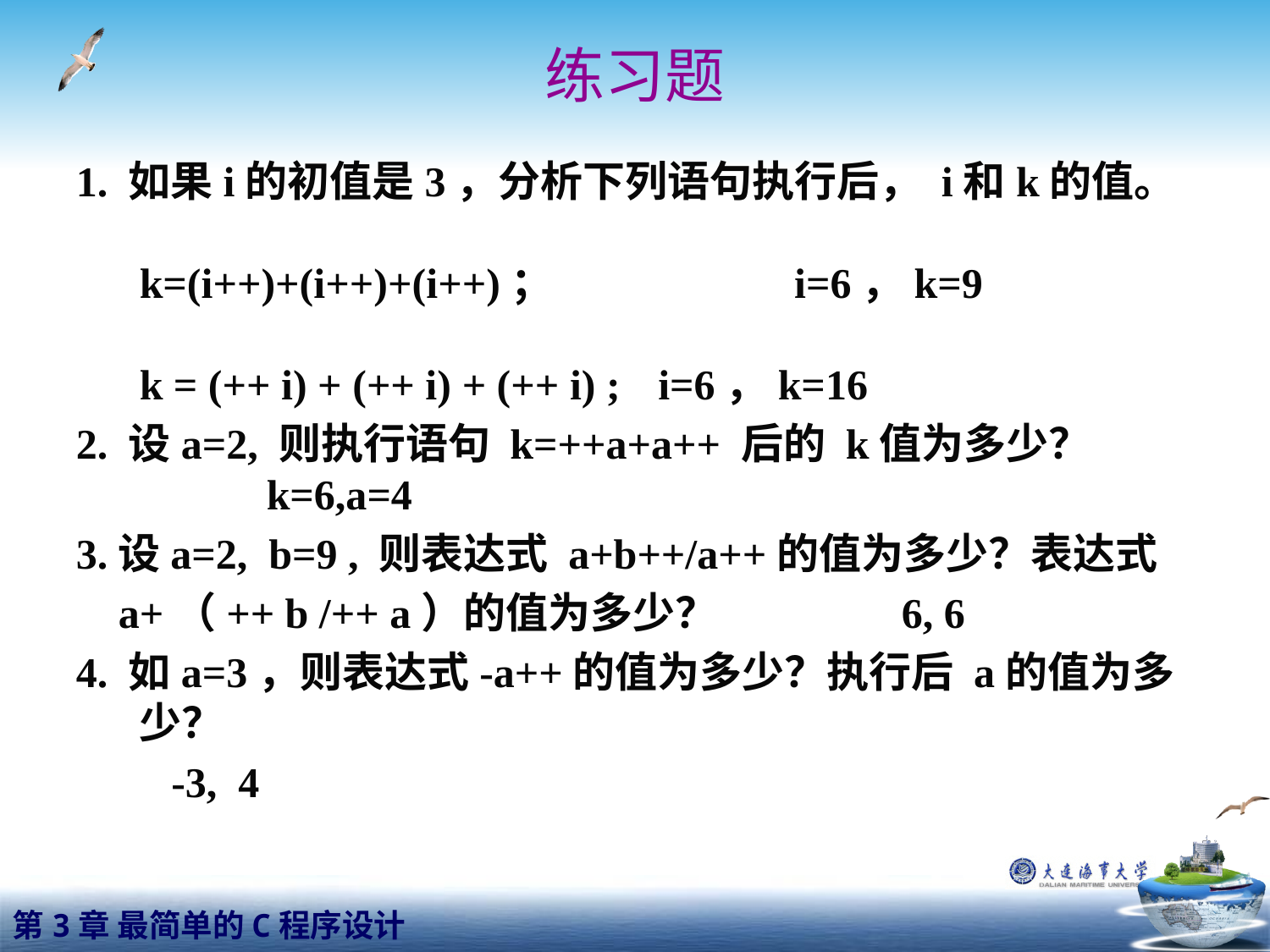

练习题
1. 如果i的初值是3，分析下列语句执行后， i和k的值。

      k=(i++)+(i++)+(i++)；		 i=6，k=9
k = (++ i) + (++ i) + (++ i) ;	 i=6，k=16
2. 设a=2, 则执行语句 k=++a+a++ 后的 k值为多少？		k=6,a=4
3.设a=2,  b=9 , 则表达式 a+b++/a++的值为多少？表达式
    a+（++ b /++ a）的值为多少？  		6, 6
4. 如a=3，则表达式-a++的值为多少？执行后 a的值为多少？
         -3,  4